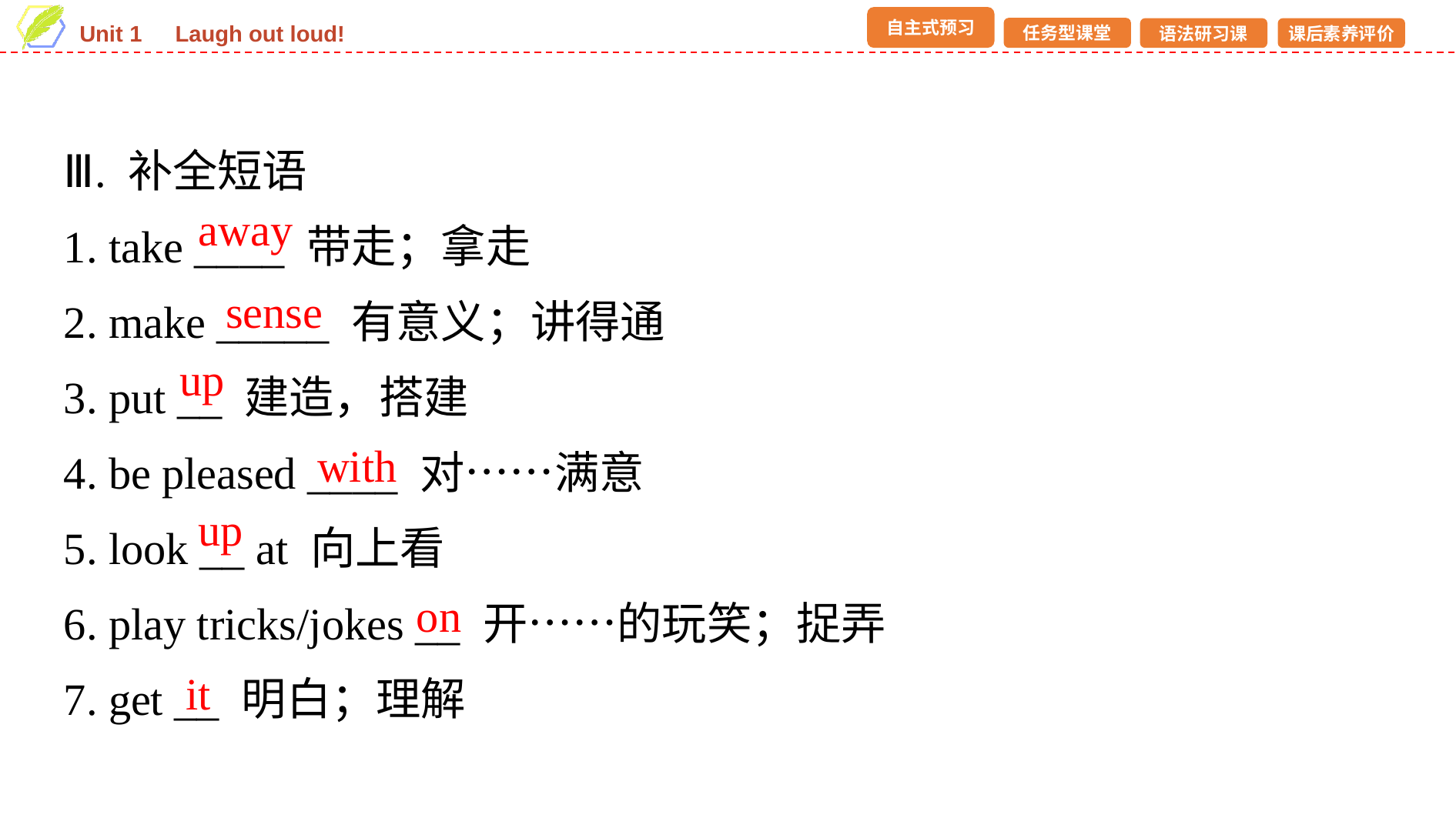

Ⅲ. 补全短语
1. take ____ 带走；拿走
2. make _____ 有意义；讲得通
3. put __ 建造，搭建
4. be pleased ____ 对……满意
5. look __ at 向上看
6. play tricks/jokes __ 开……的玩笑；捉弄
7. get __ 明白；理解
away
sense
up
with
up
on
it